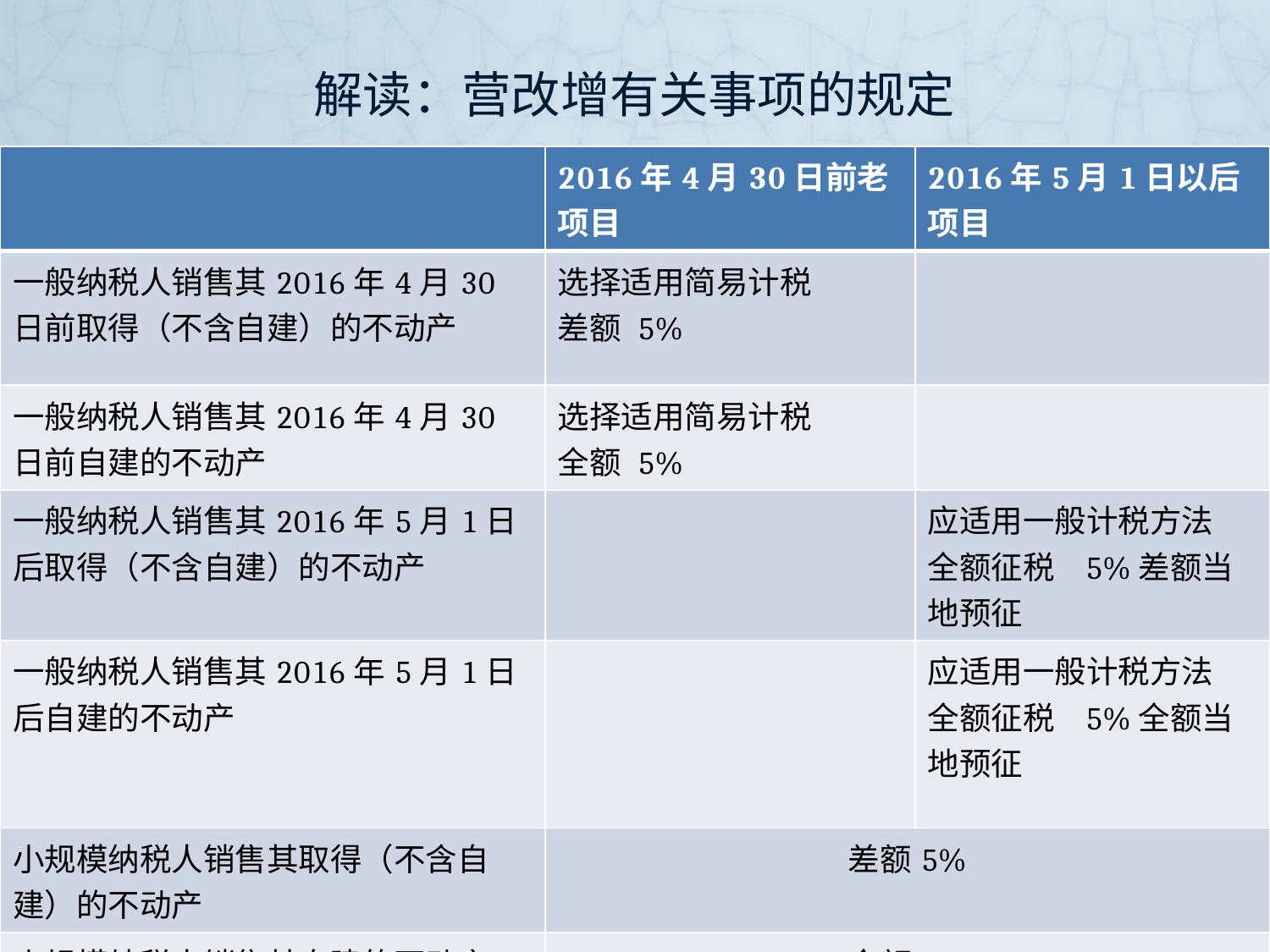

# 解读：营改增有关事项的规定

财税〔2016〕36号
|  | 2016年4月30日前老项目 | 2016年5月1日以后项目 |
| --- | --- | --- |
| 一般纳税人销售其2016年4月30日前取得（不含自建）的不动产 | 选择适用简易计税 差额 5% |  |
| 一般纳税人销售其2016年4月30日前自建的不动产 | 选择适用简易计税 全额 5% |  |
| 一般纳税人销售其2016年5月1日后取得（不含自建）的不动产 |  | 应适用一般计税方法 全额征税 5%差额当地预征 |
| 一般纳税人销售其2016年5月1日后自建的不动产 |  | 应适用一般计税方法 全额征税 5%全额当地预征 |
| 小规模纳税人销售其取得（不含自建）的不动产 | 差额5% |  |
| 小规模纳税人销售其自建的不动产 | 全额5% |  |